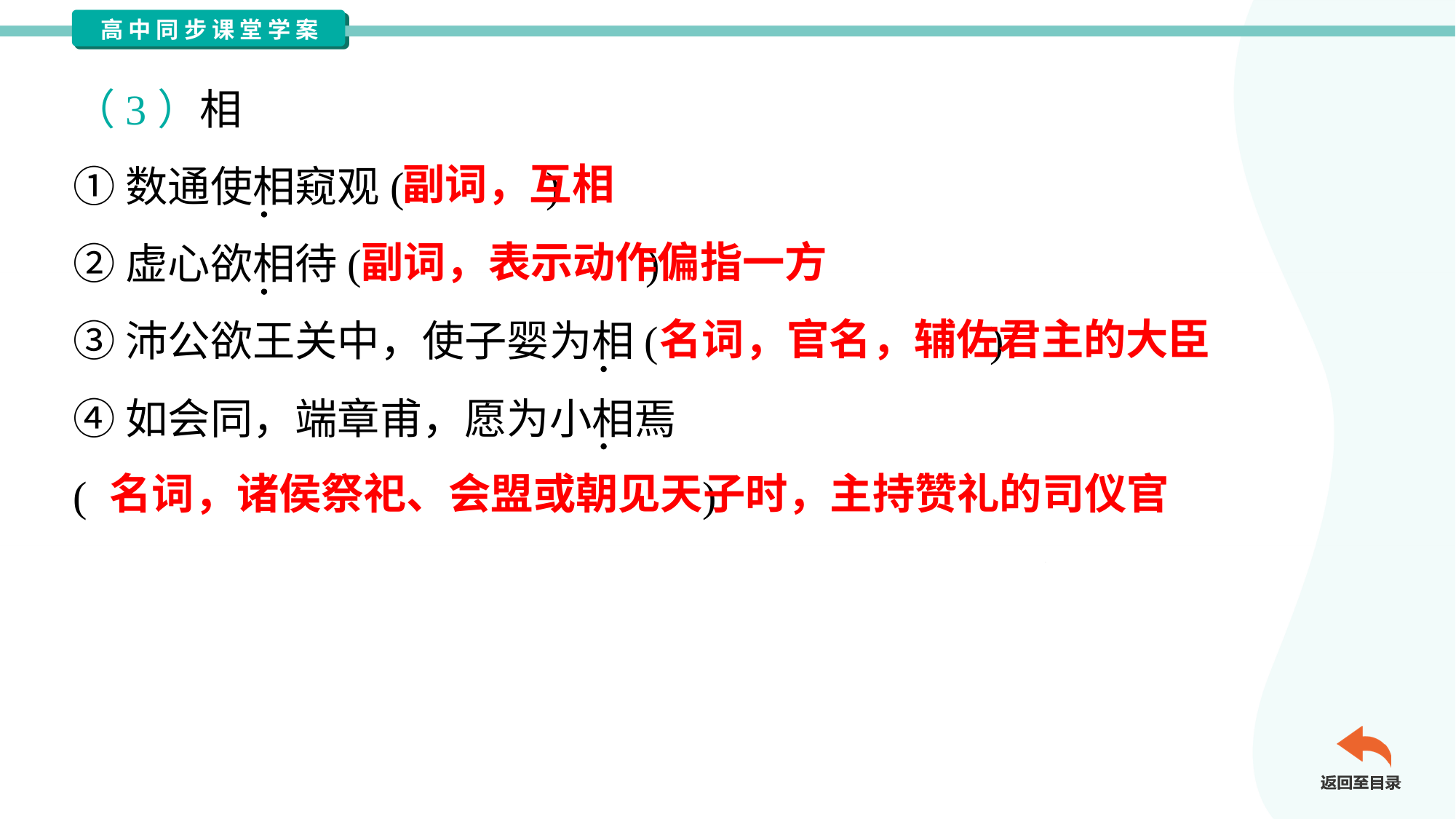

（3）相
①数通使相窥观(            )
②虚心欲相待(                        )
③沛公欲王关中，使子婴为相(                            )
④如会同，端章甫，愿为小相焉
(                                                    )
副词，互相
副词，表示动作偏指一方

名词，官名，辅佐君主的大臣

名词，诸侯祭祀、会盟或朝见天子时，主持赞礼的司仪官